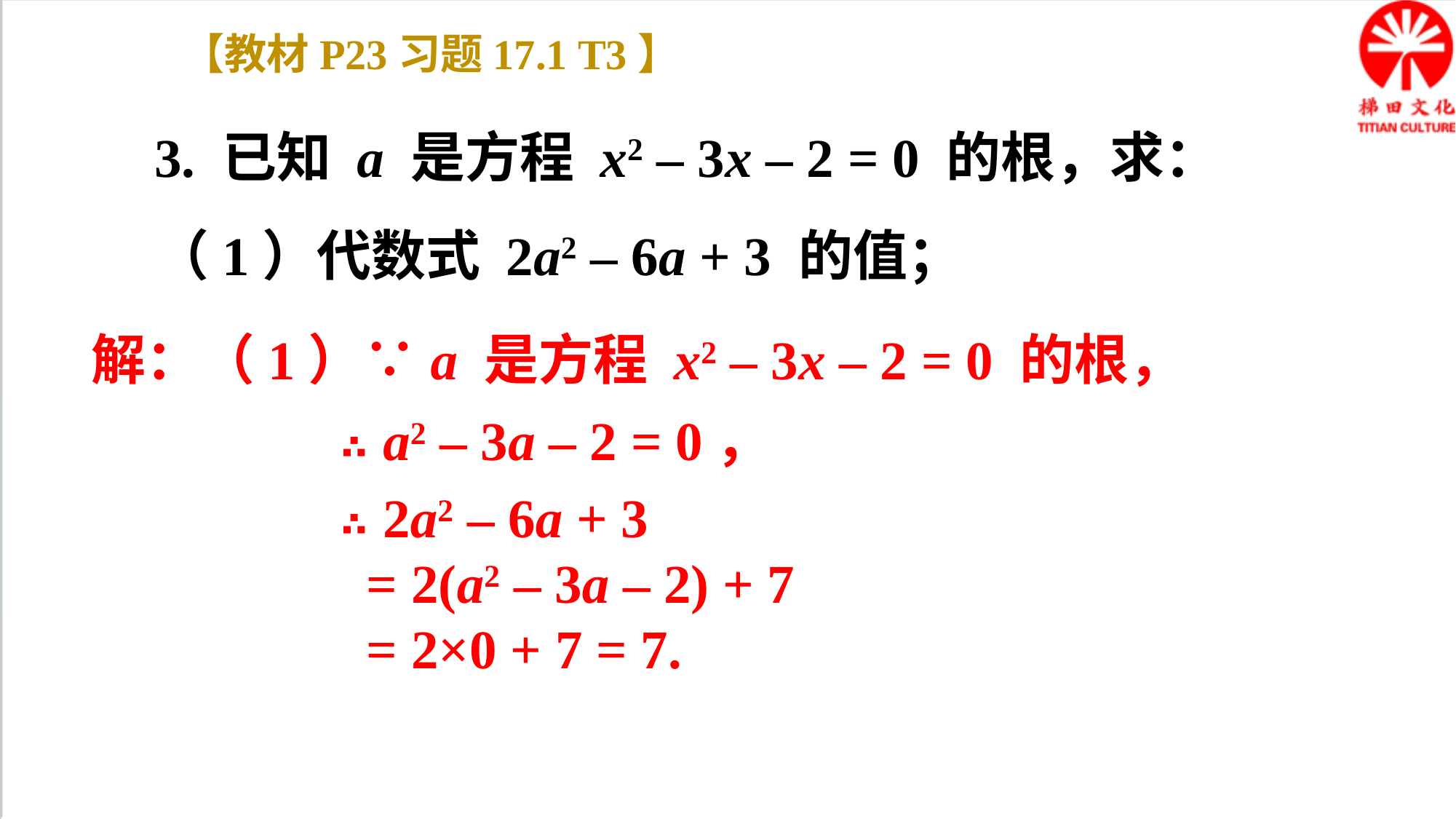

【教材P23习题17.1 T3】
3. 已知 a 是方程 x2 – 3x – 2 = 0 的根，求：
（1）代数式 2a2 – 6a + 3 的值；
解：（1）∵a 是方程 x2 – 3x – 2 = 0 的根，
∴ a2 – 3a – 2 = 0，
∴ 2a2 – 6a + 3
  = 2(a2 – 3a – 2) + 7
  = 2×0 + 7 = 7.